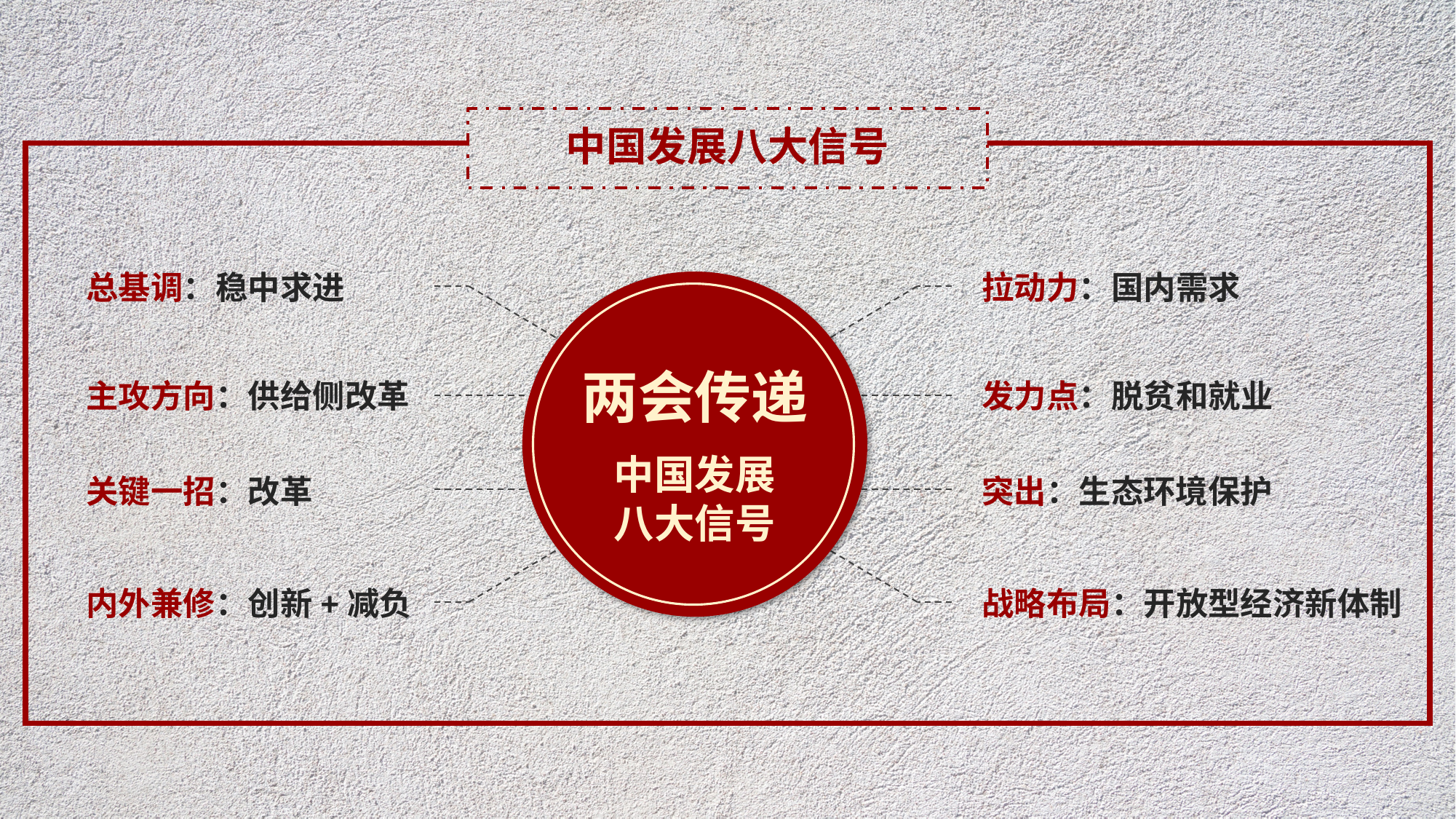

中国发展八大信号

总基调：稳中求进
拉动力：国内需求

两会传递
中国发展
八大信号
主攻方向：供给侧改革
发力点：脱贫和就业
关键一招：改革
突出：生态环境保护
内外兼修：创新+减负
战略布局：开放型经济新体制